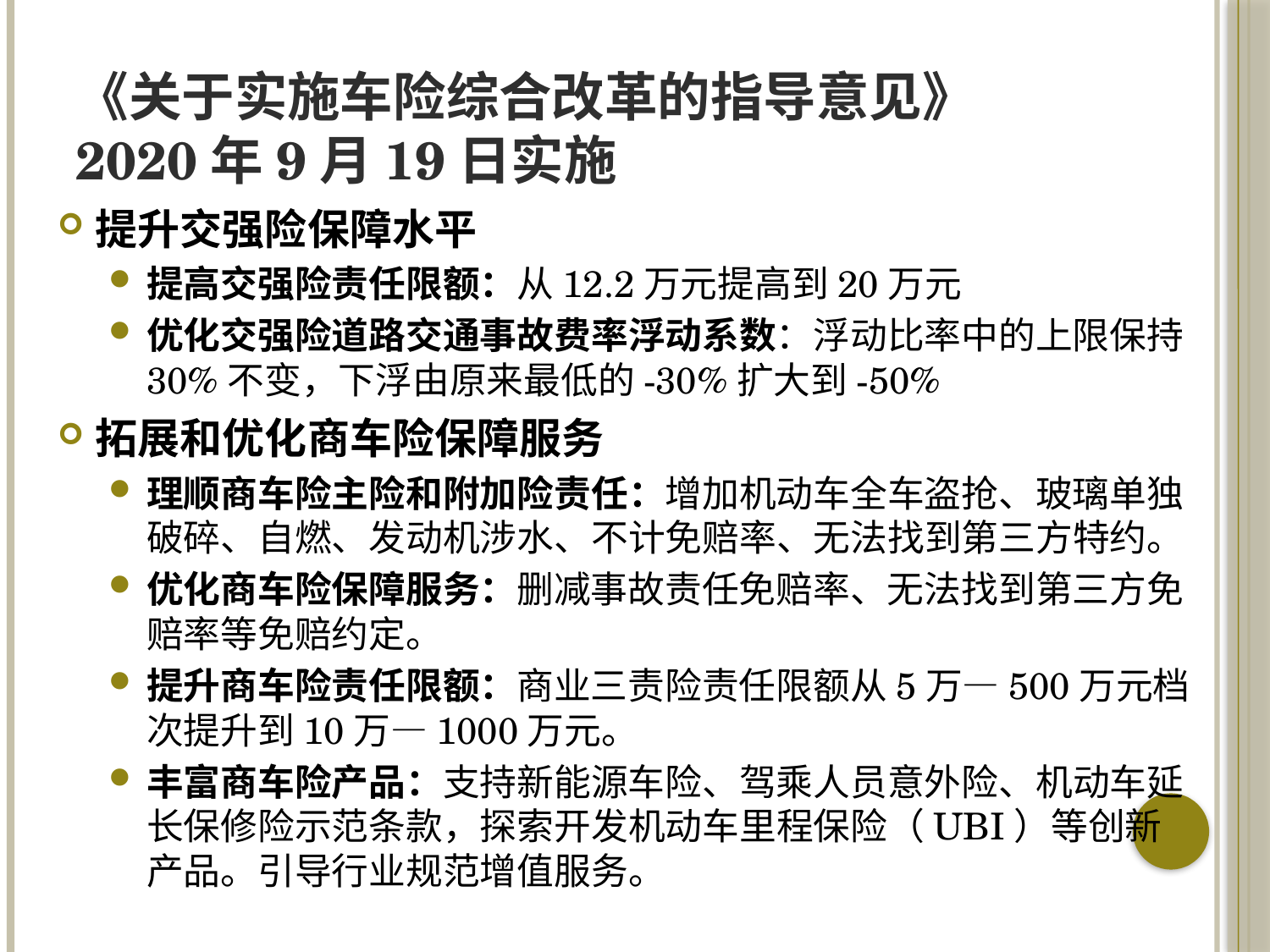

# 《关于实施车险综合改革的指导意见》 2020年9月19日实施
提升交强险保障水平
提高交强险责任限额：从12.2万元提高到20万元
优化交强险道路交通事故费率浮动系数：浮动比率中的上限保持30%不变，下浮由原来最低的-30%扩大到-50%
拓展和优化商车险保障服务
理顺商车险主险和附加险责任：增加机动车全车盗抢、玻璃单独破碎、自燃、发动机涉水、不计免赔率、无法找到第三方特约。
优化商车险保障服务：删减事故责任免赔率、无法找到第三方免赔率等免赔约定。
提升商车险责任限额：商业三责险责任限额从5万—500万元档次提升到10万—1000万元。
丰富商车险产品：支持新能源车险、驾乘人员意外险、机动车延长保修险示范条款，探索开发机动车里程保险（UBI）等创新产品。引导行业规范增值服务。